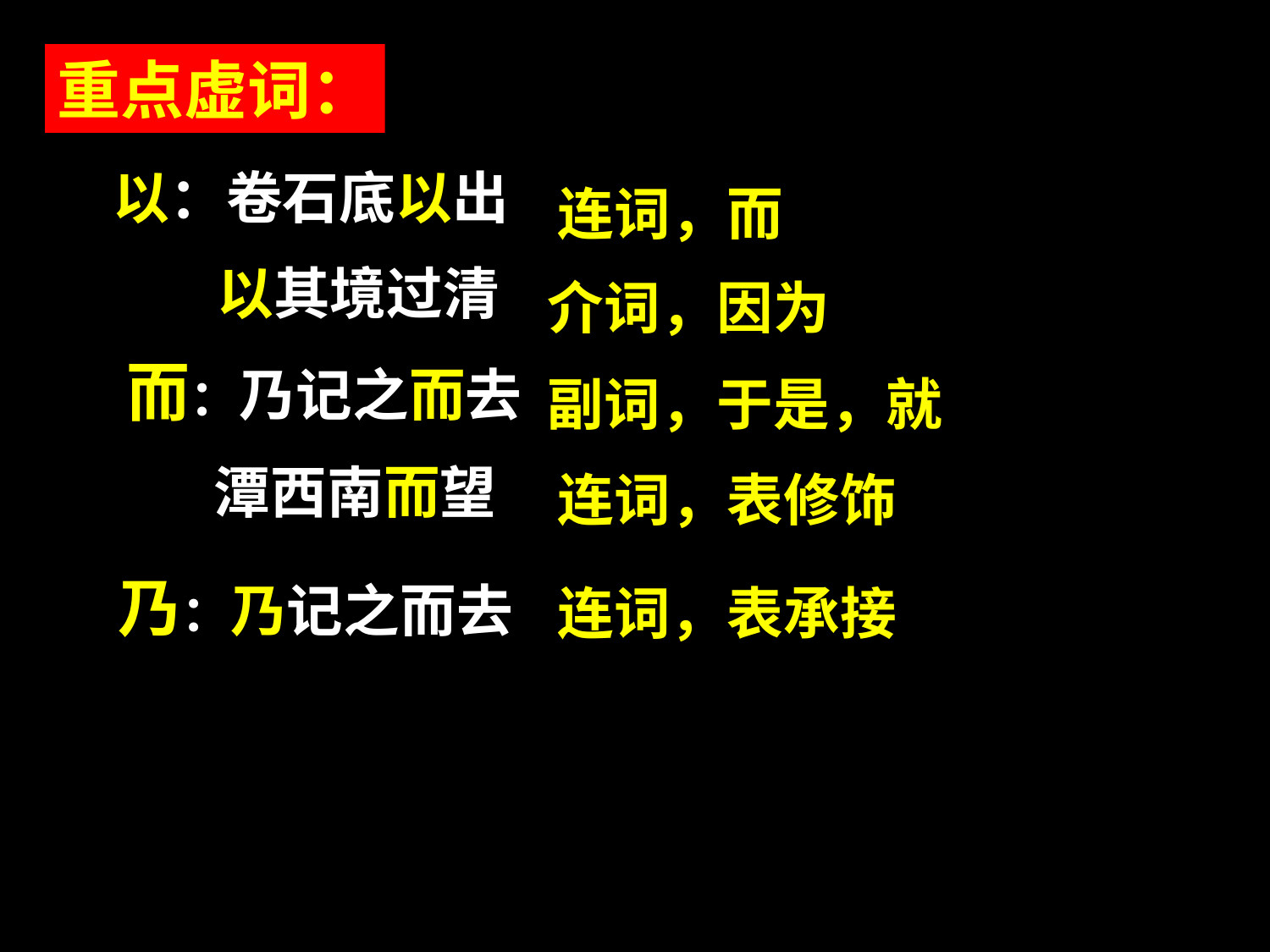

重点虚词：
以：卷石底以出
       以其境过清
连词，而
介词，因为
   而：乃记之而去
          潭西南而望
副词，于是，就
连词，表修饰
乃：乃记之而去
连词，表承接